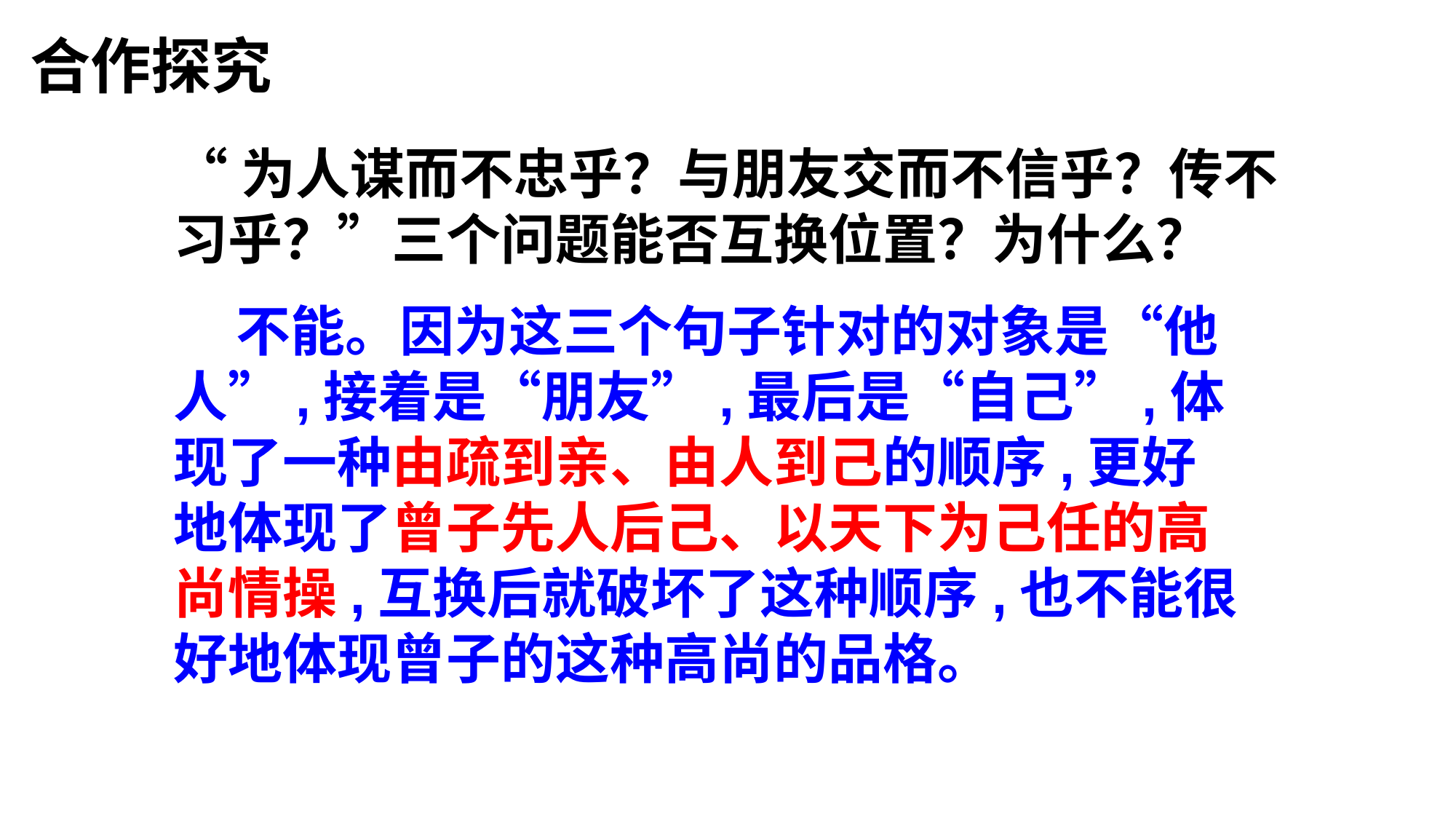

合作探究
“为人谋而不忠乎？与朋友交而不信乎？传不习乎？”三个问题能否互换位置？为什么？

    不能。因为这三个句子针对的对象是“他人”,接着是“朋友”,最后是“自己”,体现了一种由疏到亲、由人到己的顺序,更好地体现了曾子先人后己、以天下为己任的高尚情操,互换后就破坏了这种顺序,也不能很好地体现曾子的这种高尚的品格。